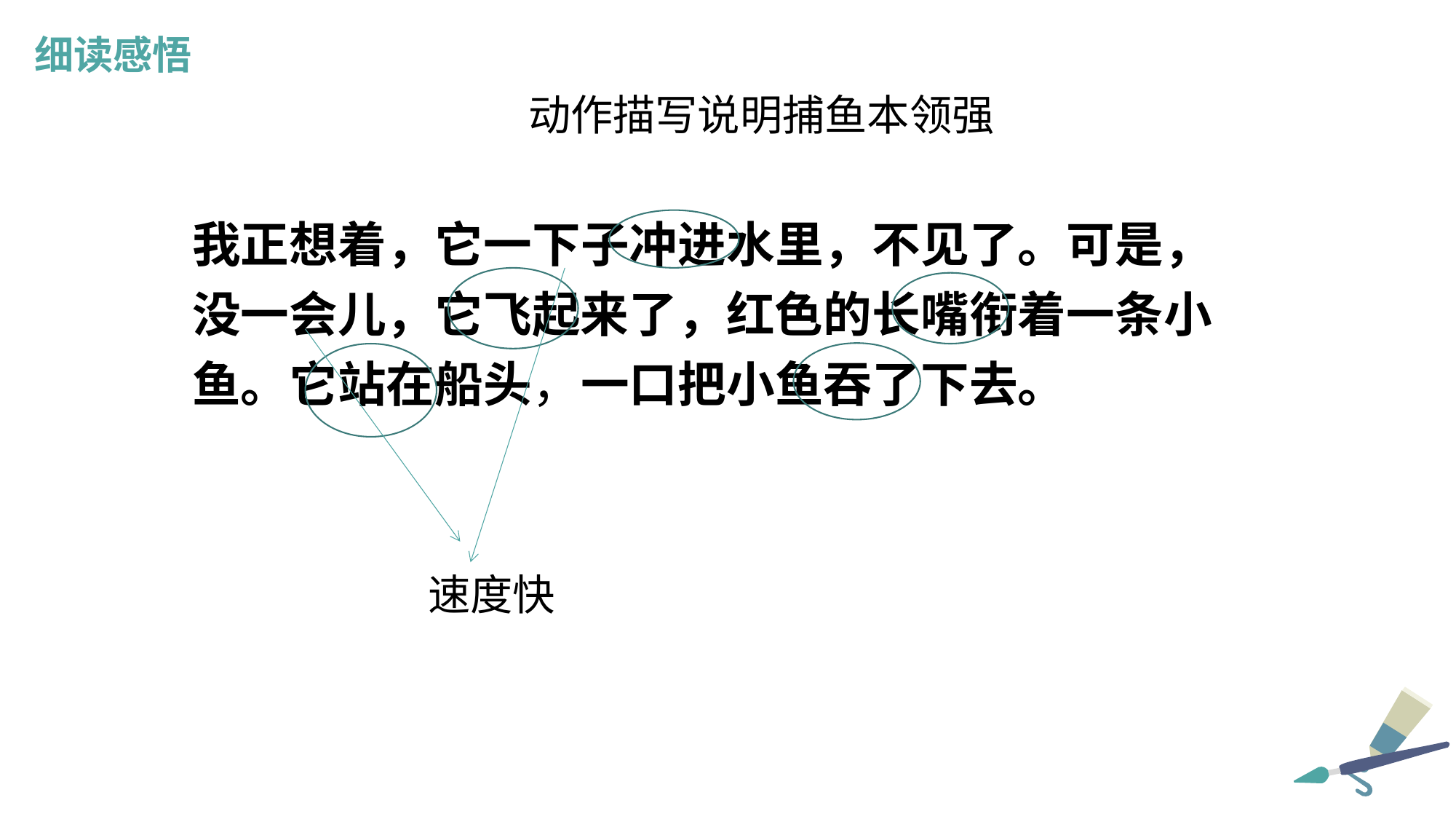

细读感悟
动作描写说明捕鱼本领强
我正想着，它一下子冲进水里，不见了。可是，没一会儿，它飞起来了，红色的长嘴衔着一条小鱼。它站在船头，一口把小鱼吞了下去。

速度快